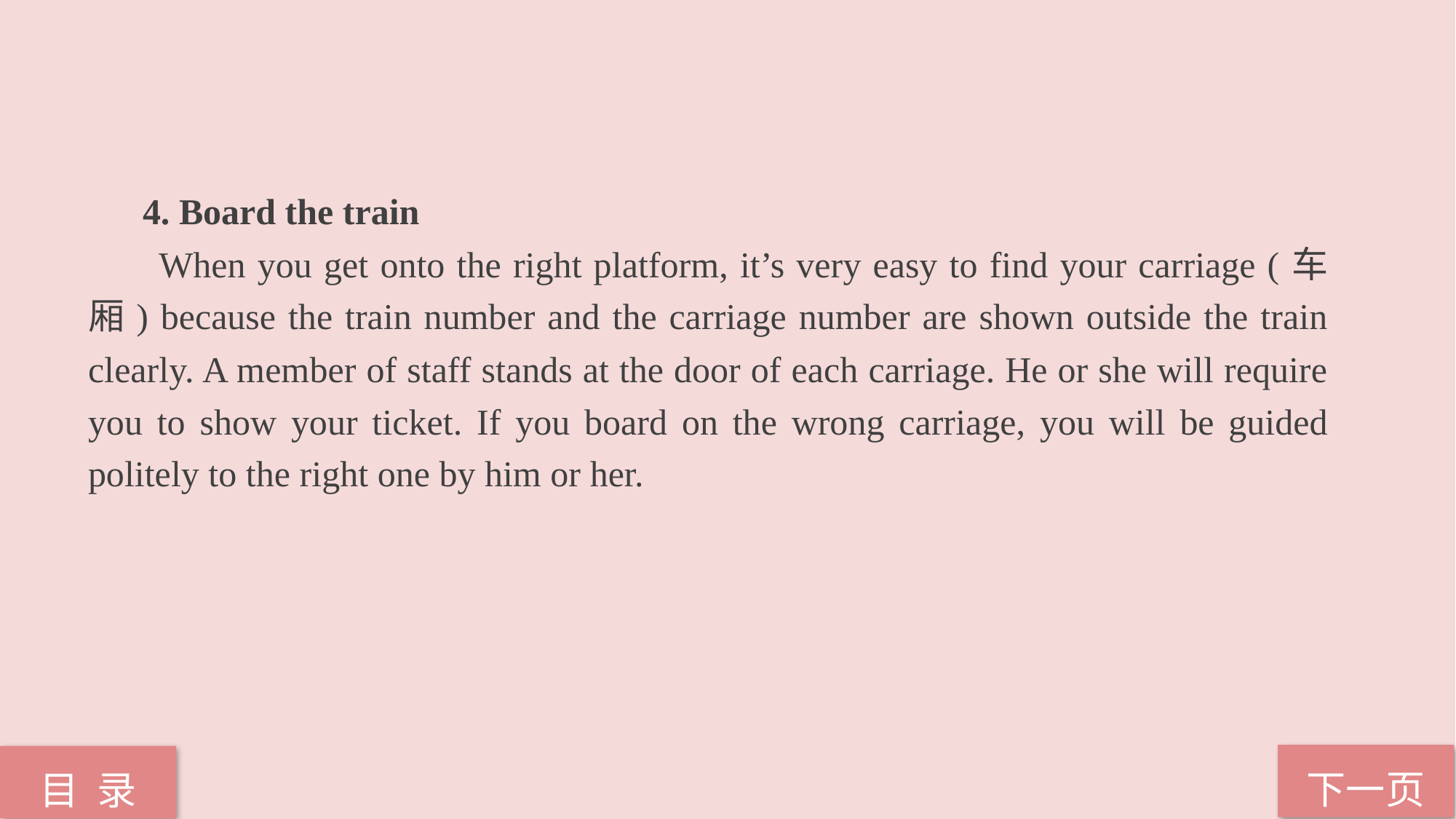

4. Board the train
      When you get onto the right platform, it’s very easy to find your carriage (车厢) because the train number and the carriage number are shown outside the train clearly. A member of staff stands at the door of each carriage. He or she will require you to show your ticket. If you board on the wrong carriage, you will be guided politely to the right one by him or her.